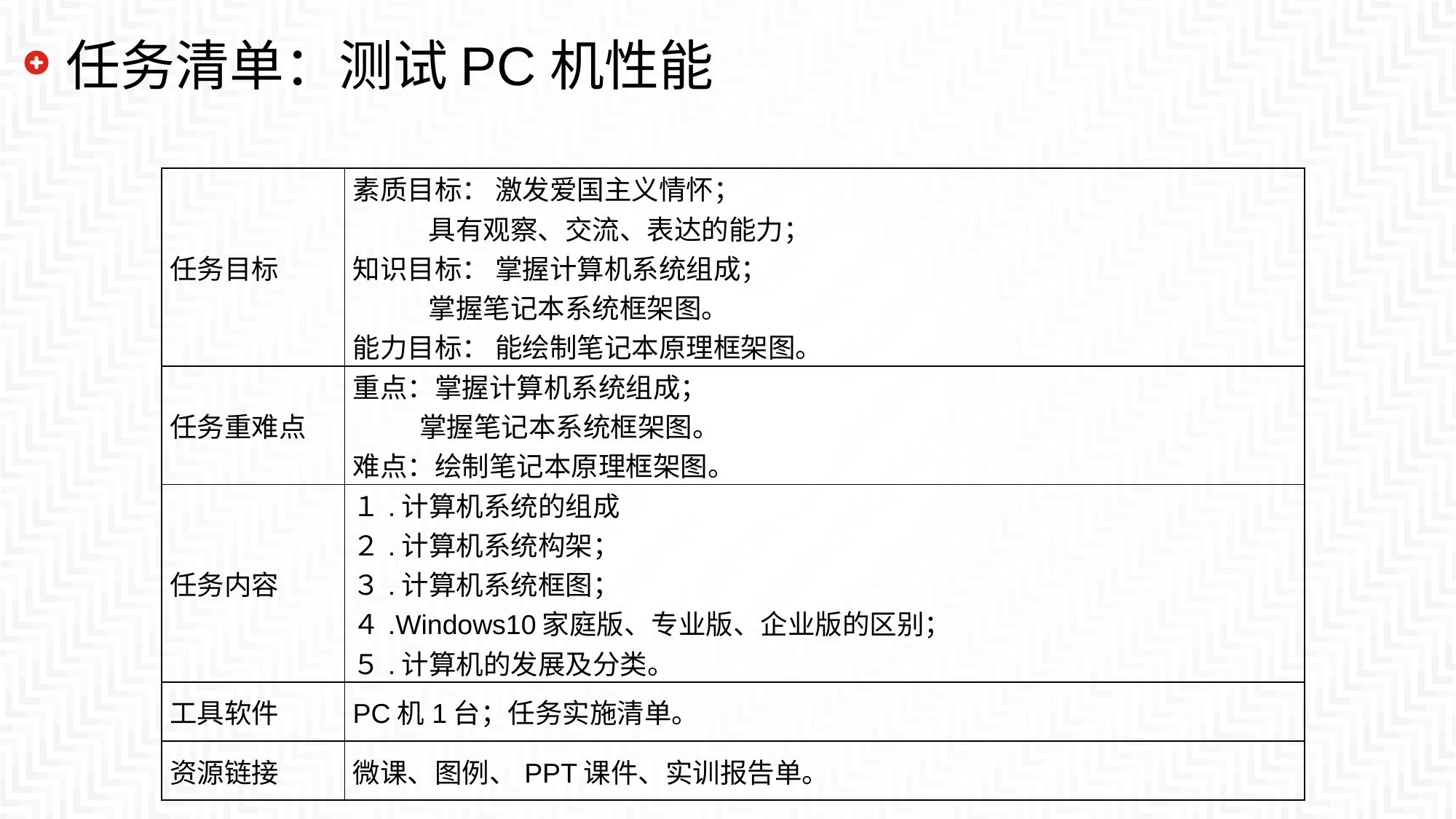

# 任务清单：测试PC机性能
| 任务目标 | 素质目标： 激发爱国主义情怀； 具有观察、交流、表达的能力； 知识目标： 掌握计算机系统组成； 掌握笔记本系统框架图。 能力目标： 能绘制笔记本原理框架图。 |
| --- | --- |
| 任务重难点 | 重点：掌握计算机系统组成； 　　 掌握笔记本系统框架图。 难点：绘制笔记本原理框架图。 |
| 任务内容 | １.计算机系统的组成 ２.计算机系统构架； ３.计算机系统框图； ４.Windows10家庭版、专业版、企业版的区别； ５.计算机的发展及分类。 |
| 工具软件 | PC机1台；任务实施清单。 |
| 资源链接 | 微课、图例、PPT课件、实训报告单。 |